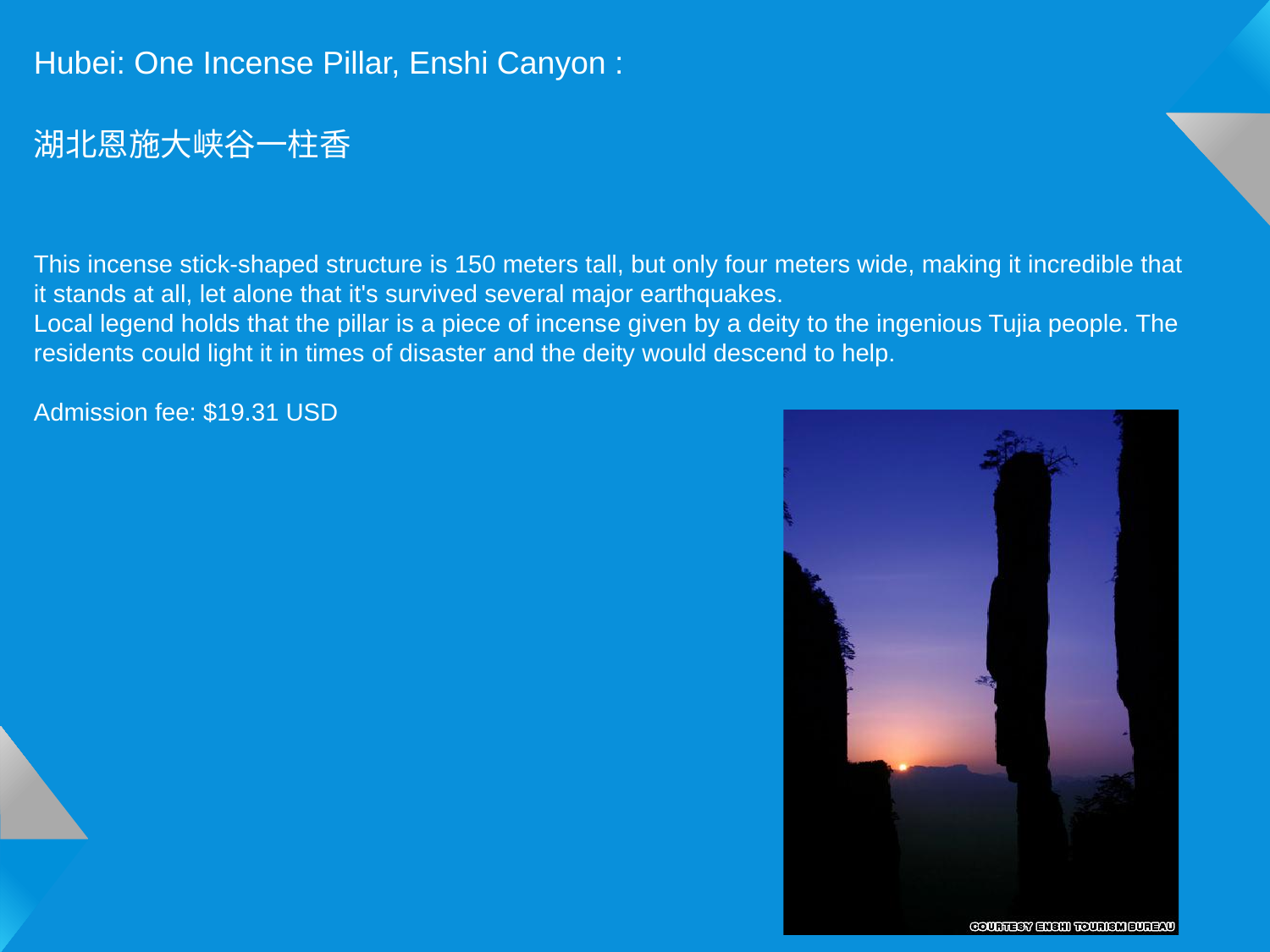

Hubei: One Incense Pillar, Enshi Canyon :
湖北恩施大峡谷一柱香

This incense stick-shaped structure is 150 meters tall, but only four meters wide, making it incredible that it stands at all, let alone that it's survived several major earthquakes.
Local legend holds that the pillar is a piece of incense given by a deity to the ingenious Tujia people. The residents could light it in times of disaster and the deity would descend to help.

Admission fee: $19.31 USD